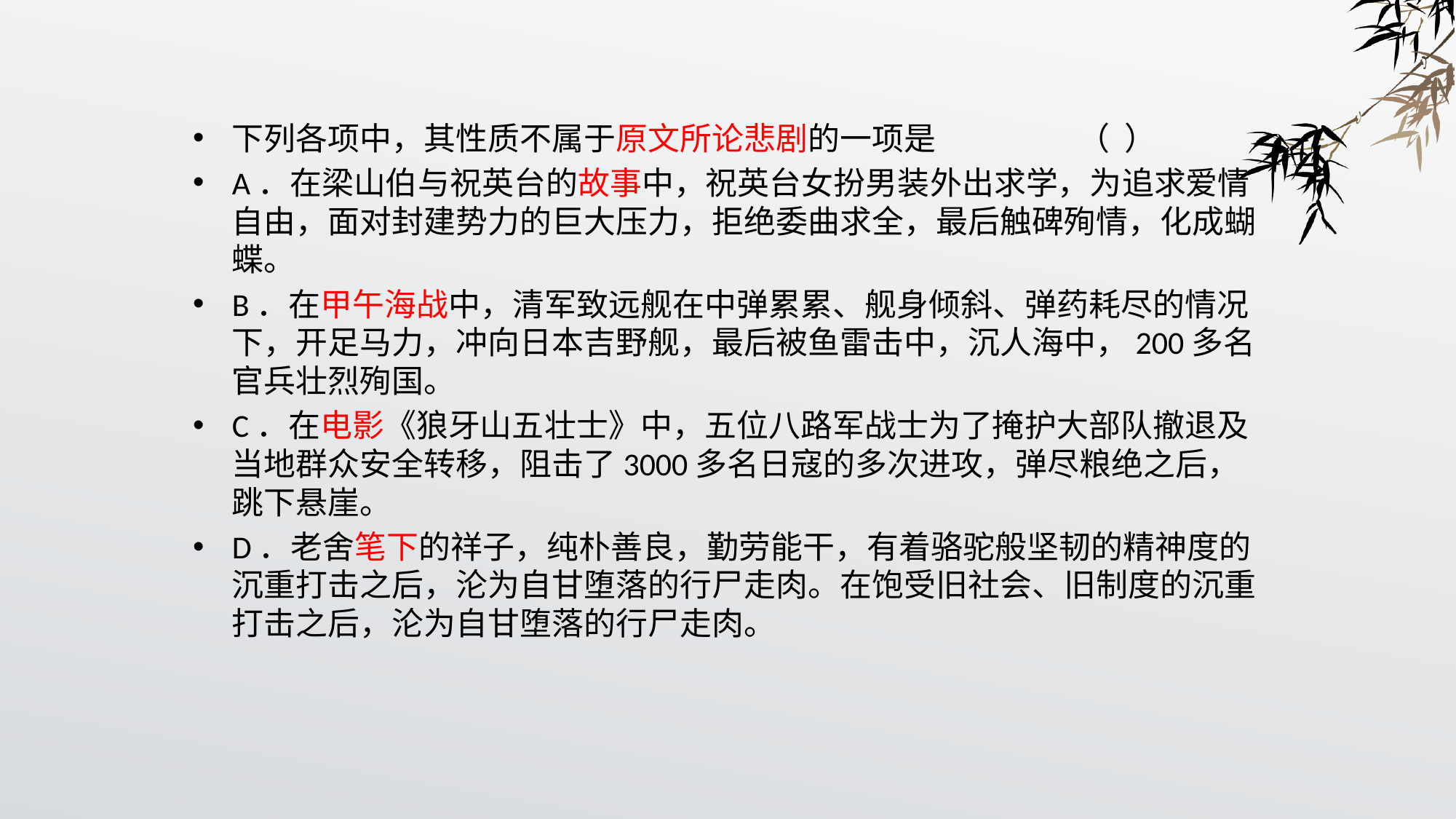

下列各项中，其性质不属于原文所论悲剧的一项是                    （  ）
A．在梁山伯与祝英台的故事中，祝英台女扮男装外出求学，为追求爱情自由，面对封建势力的巨大压力，拒绝委曲求全，最后触碑殉情，化成蝴蝶。
B．在甲午海战中，清军致远舰在中弹累累、舰身倾斜、弹药耗尽的情况下，开足马力，冲向日本吉野舰，最后被鱼雷击中，沉人海中，200多名官兵壮烈殉国。
C．在电影《狼牙山五壮士》中，五位八路军战士为了掩护大部队撤退及当地群众安全转移，阻击了3000多名日寇的多次进攻，弹尽粮绝之后，跳下悬崖。
D．老舍笔下的祥子，纯朴善良，勤劳能干，有着骆驼般坚韧的精神度的沉重打击之后，沦为自甘堕落的行尸走肉。在饱受旧社会、旧制度的沉重打击之后，沦为自甘堕落的行尸走肉。